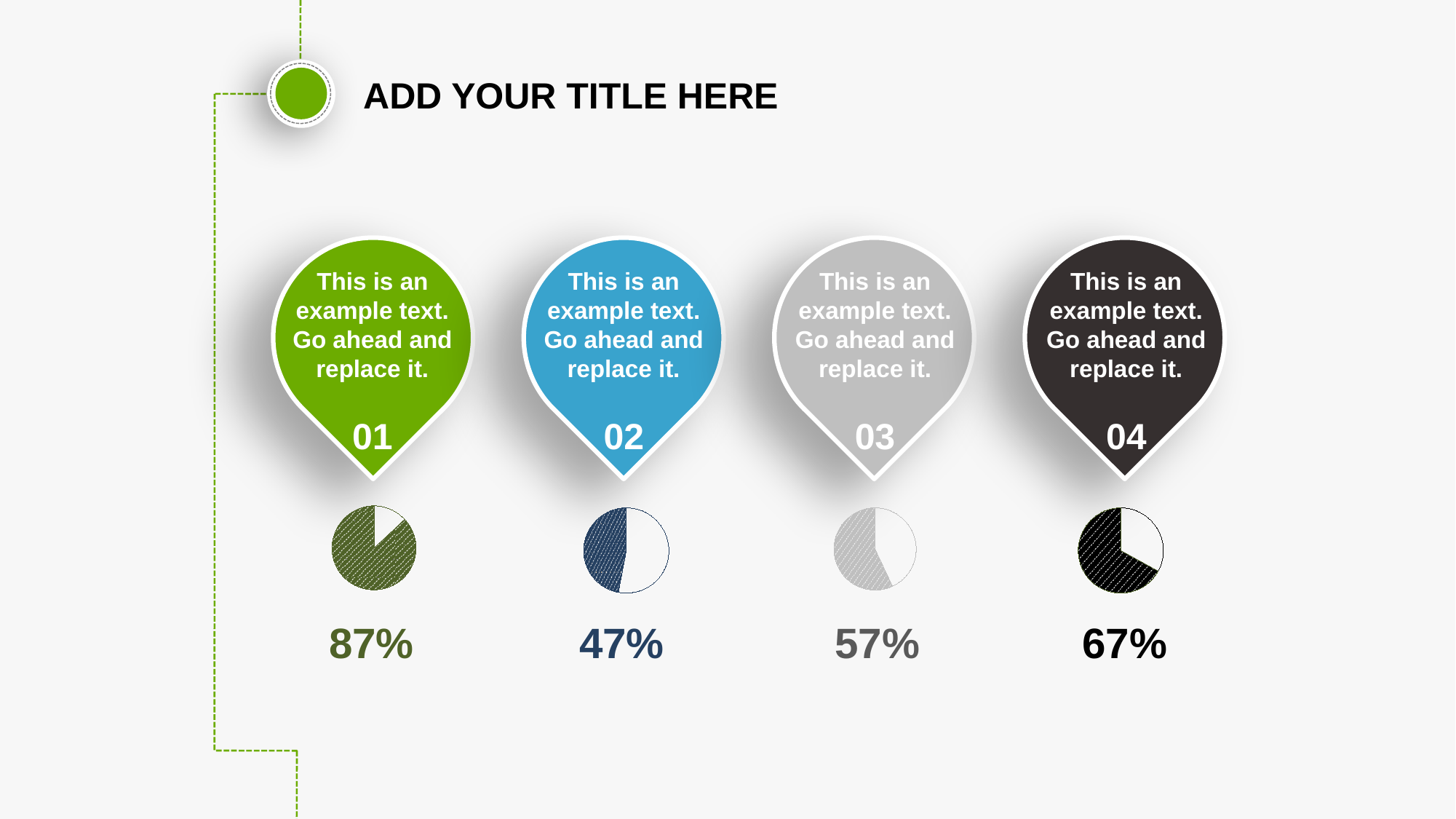

ADD YOUR TITLE HERE

This is an example text. Go ahead and replace it.
01
This is an example text. Go ahead and replace it.
02
This is an example text. Go ahead and replace it.
03
This is an example text. Go ahead and replace it.
04

### Chart

| Category | 占比 |
|---|---|
| 比例1 | 0.13 |
| 比例2 | 0.8700000000000002 |

### Chart

| Category | 占比 |
|---|---|
| 比例1 | 0.53 |
| 比例2 | 0.4700000000000001 |

### Chart

| Category | 占比 |
|---|---|
| 比例1 | 0.4300000000000001 |
| 比例2 | 0.57 |

### Chart

| Category | 占比 |
|---|---|
| 比例1 | 0.3300000000000001 |
| 比例2 | 0.6700000000000003 |
87%
47%
57%
67%